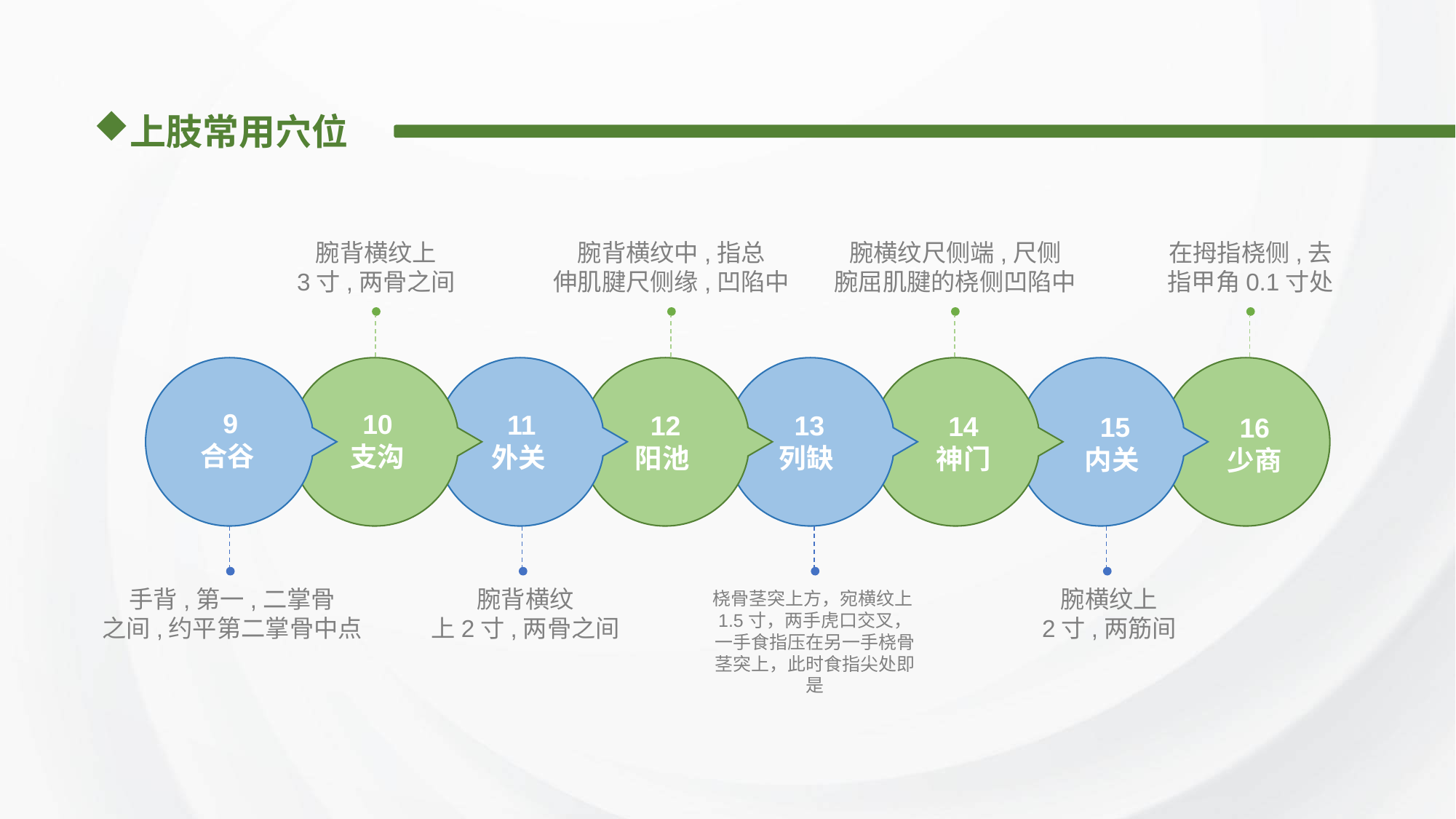

上肢常用穴位
腕背横纹上
3寸,两骨之间
腕背横纹中,指总
伸肌腱尺侧缘,凹陷中
腕横纹尺侧端,尺侧
腕屈肌腱的桡侧凹陷中
在拇指桡侧,去
指甲角0.1寸处

9
合谷
10
支沟
11
外关
12
阳池
13
列缺
14
神门
15
内关
16
少商

手背,第一,二掌骨
之间,约平第二掌骨中点
腕背横纹
上2寸,两骨之间
腕横纹上
2寸,两筋间
桡骨茎突上方，宛横纹上1.5寸，两手虎口交叉，一手食指压在另一手桡骨茎突上，此时食指尖处即是